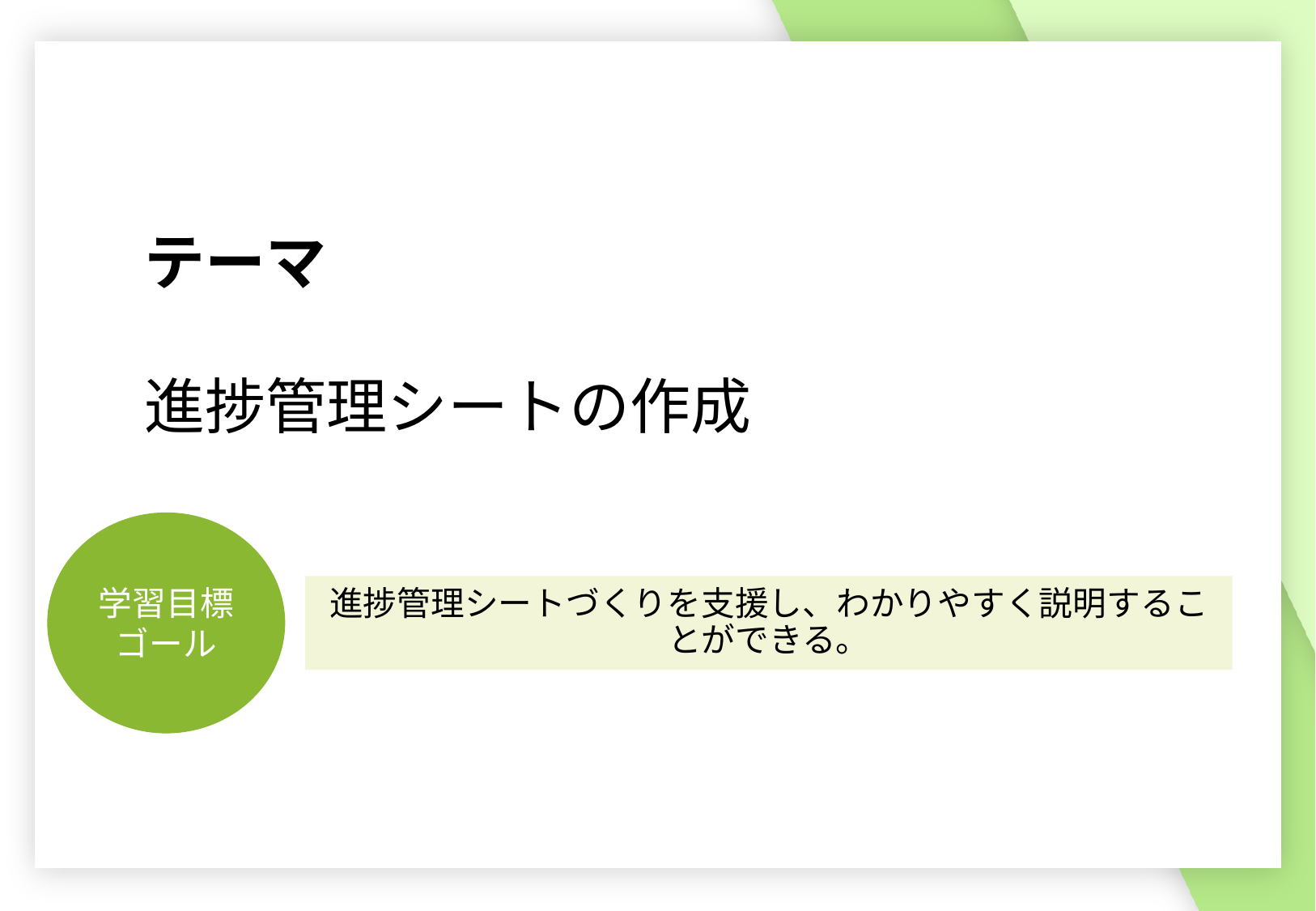

進捗管理シートの作成
進捗管理シートづくりを支援し、わかりやすく説明することができる。